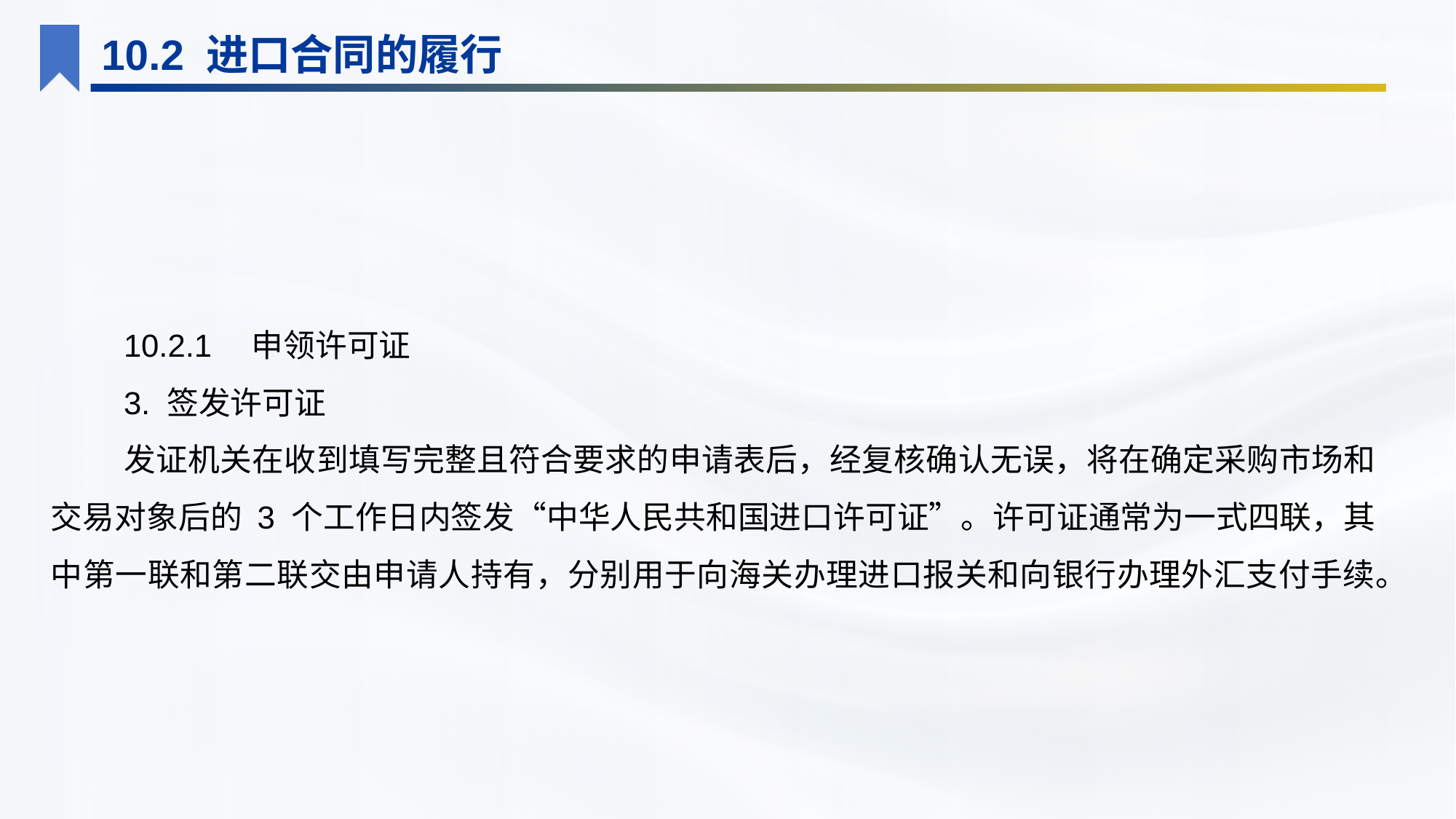

10.2 进口合同的履行
10.2.1　申领许可证
3. 签发许可证
发证机关在收到填写完整且符合要求的申请表后，经复核确认无误，将在确定采购市场和交易对象后的 3 个工作日内签发“中华人民共和国进口许可证”。许可证通常为一式四联，其中第一联和第二联交由申请人持有，分别用于向海关办理进口报关和向银行办理外汇支付手续。